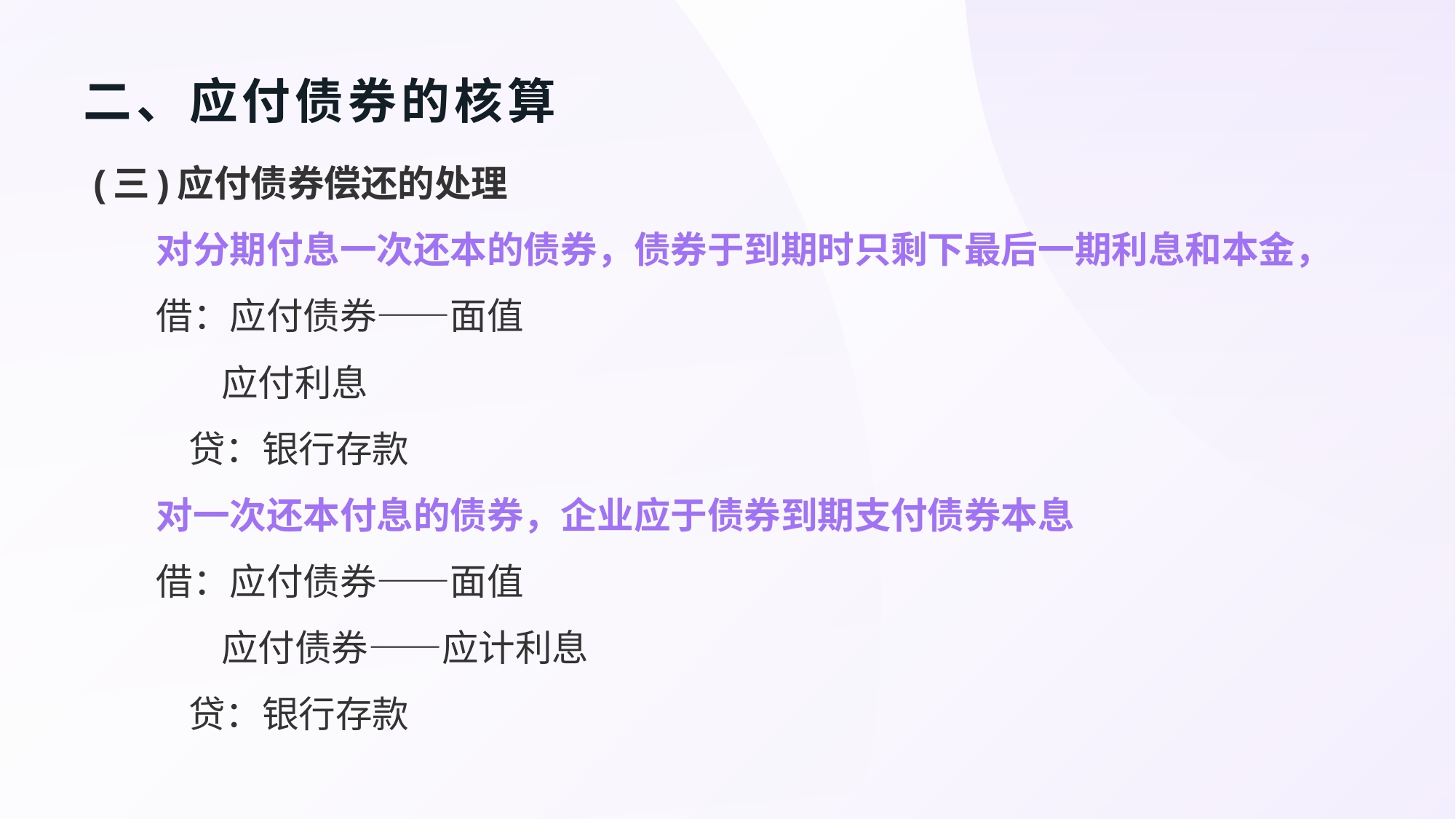

# 二、应付债券的核算
 (三)应付债券偿还的处理
对分期付息一次还本的债券，债券于到期时只剩下最后一期利息和本金，
借：应付债券——面值
       应付利息
   贷：银行存款
对一次还本付息的债券，企业应于债券到期支付债券本息
借：应付债券——面值
       应付债券——应计利息
   贷：银行存款